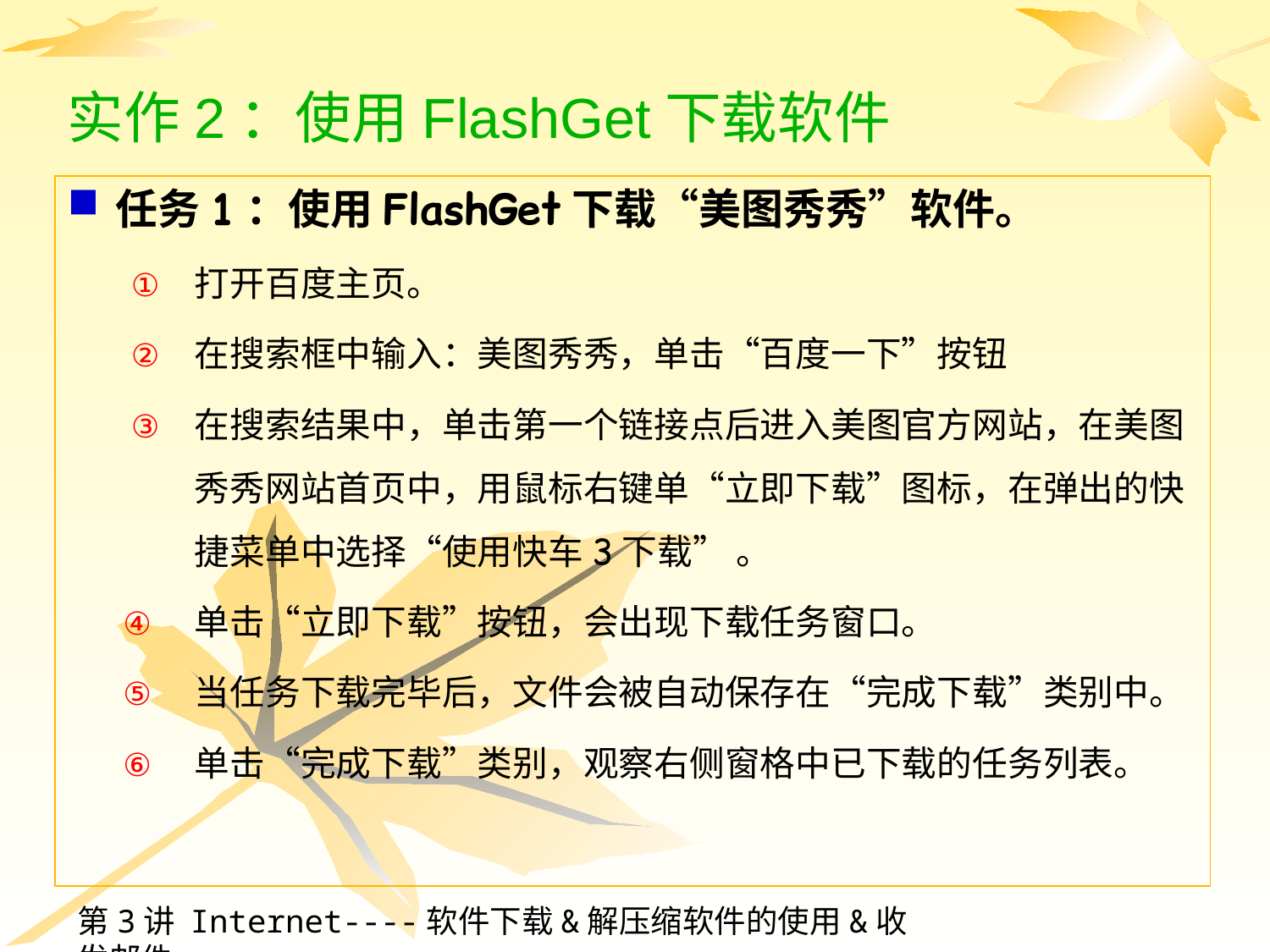

# 实作2：使用FlashGet下载软件
任务1：使用FlashGet下载“美图秀秀”软件。
打开百度主页。
在搜索框中输入：美图秀秀，单击“百度一下”按钮
在搜索结果中，单击第一个链接点后进入美图官方网站，在美图秀秀网站首页中，用鼠标右键单“立即下载”图标，在弹出的快捷菜单中选择“使用快车3下载” 。
单击“立即下载”按钮，会出现下载任务窗口。
当任务下载完毕后，文件会被自动保存在“完成下载”类别中。
单击“完成下载”类别，观察右侧窗格中已下载的任务列表。